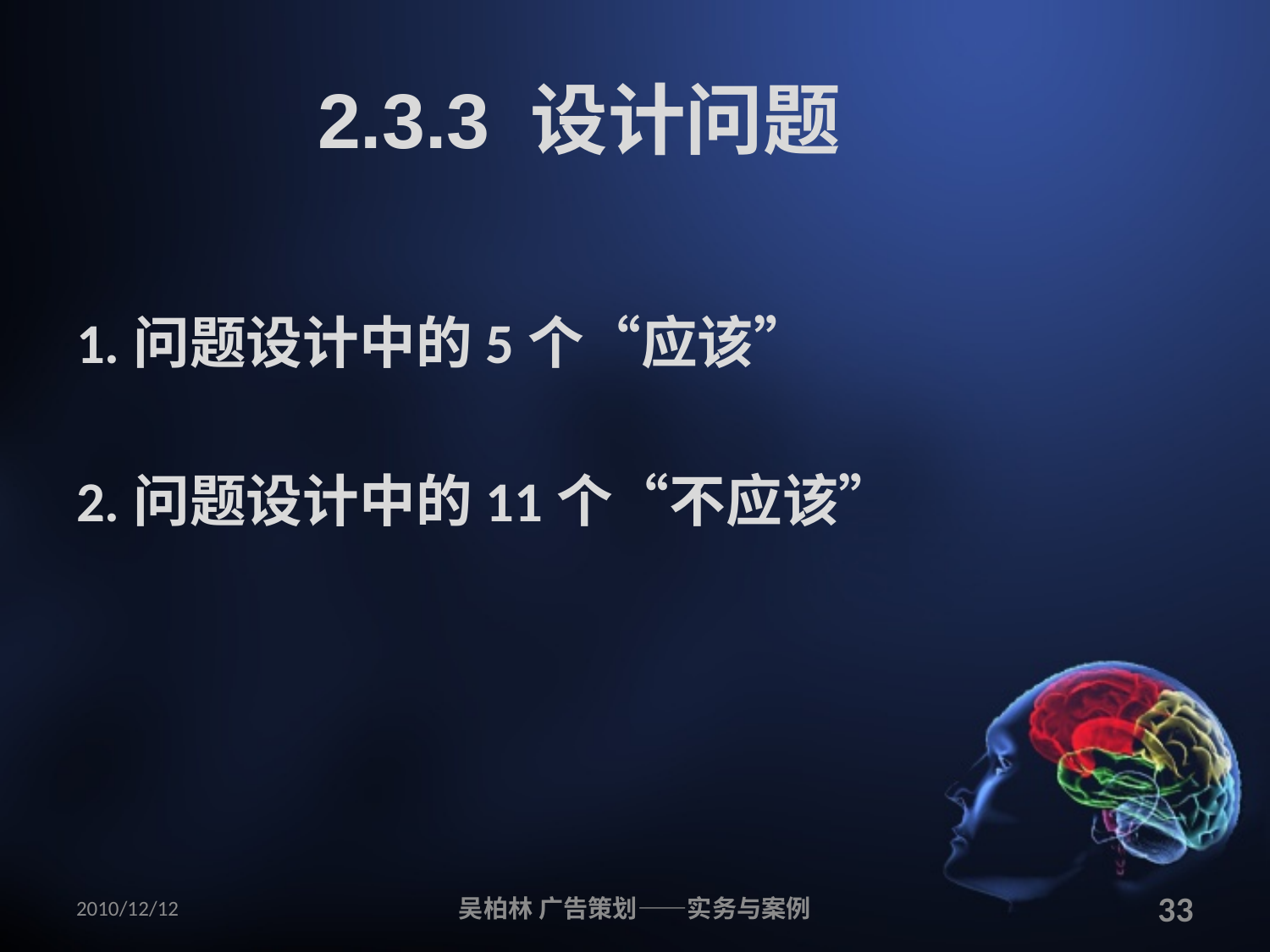

# 2.3.3 设计问题

1.问题设计中的5个“应该”

2.问题设计中的11个“不应该”
2010/12/12
吴柏林 广告策划——实务与案例
33